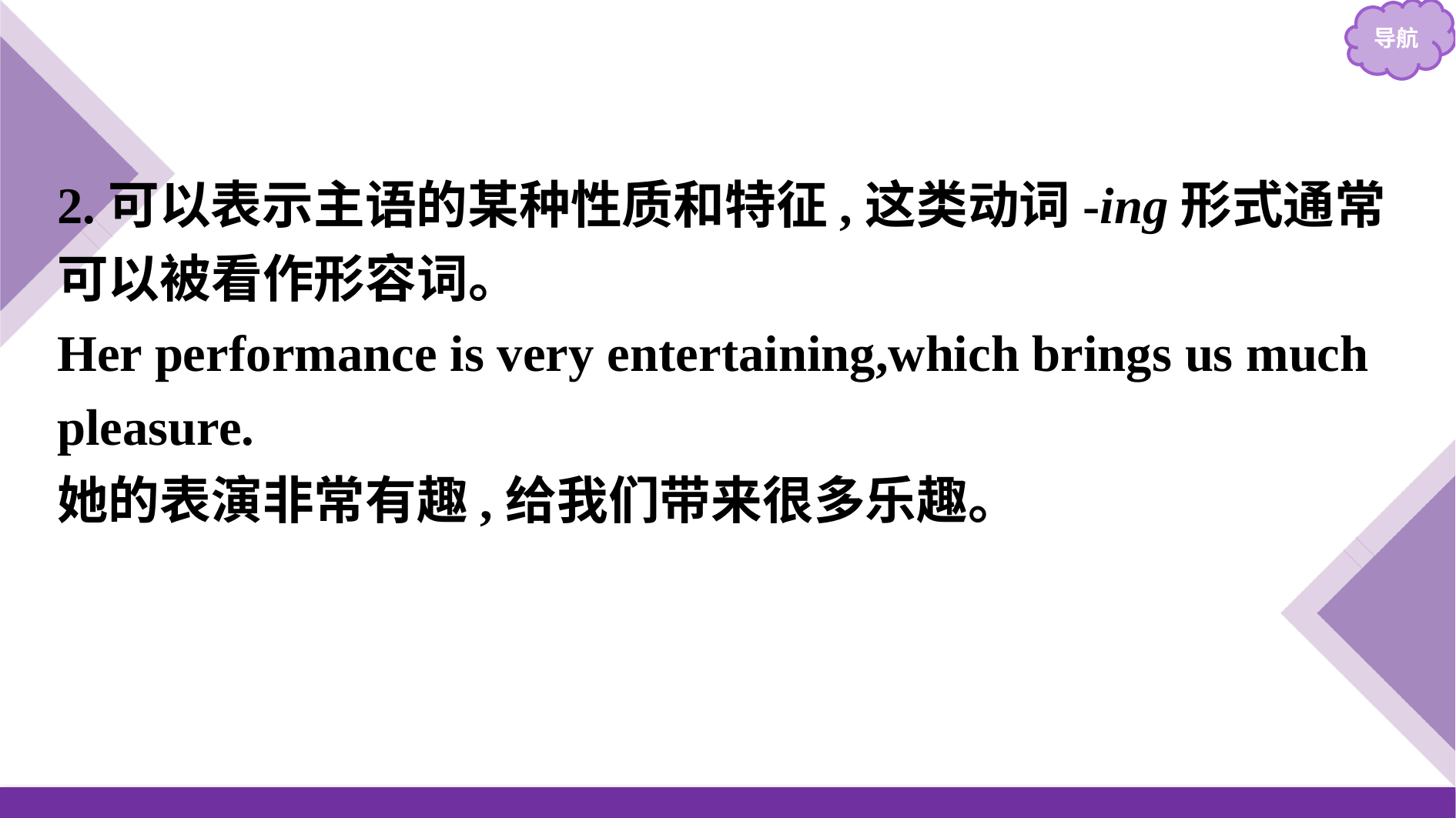

2.可以表示主语的某种性质和特征,这类动词-ing形式通常可以被看作形容词。
Her performance is very entertaining,which brings us much pleasure.
她的表演非常有趣,给我们带来很多乐趣。